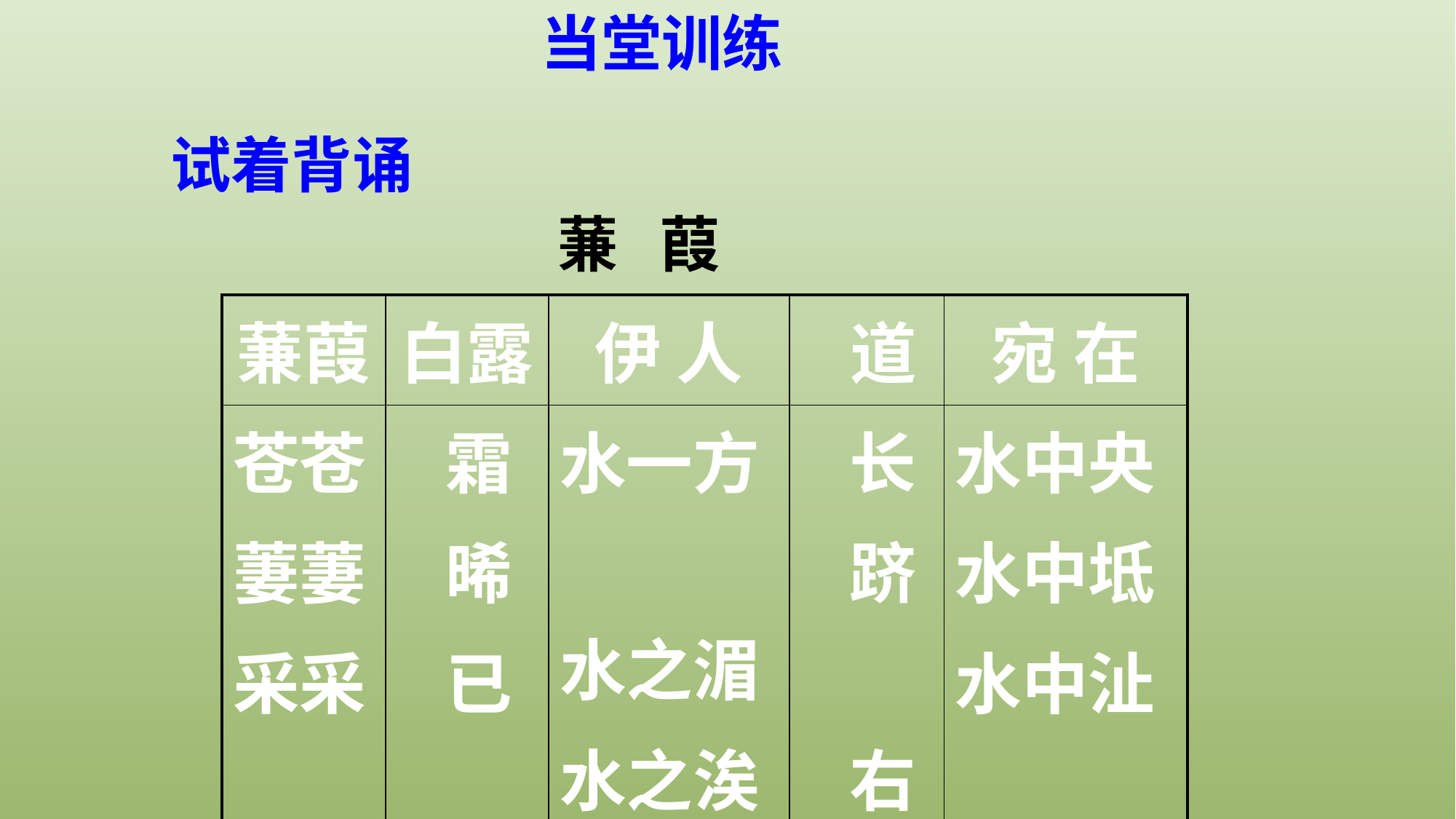

当堂训练
试着背诵
蒹   葭
| 蒹葭 | 白露 | 伊 人 | 道 | 宛 在 |
| --- | --- | --- | --- | --- |
| 苍苍 萋萋 采采 | 霜 晞 已 | 水一方 水之湄 水之涘 | 长 跻 右 | 水中央 水中坻 水中沚 |